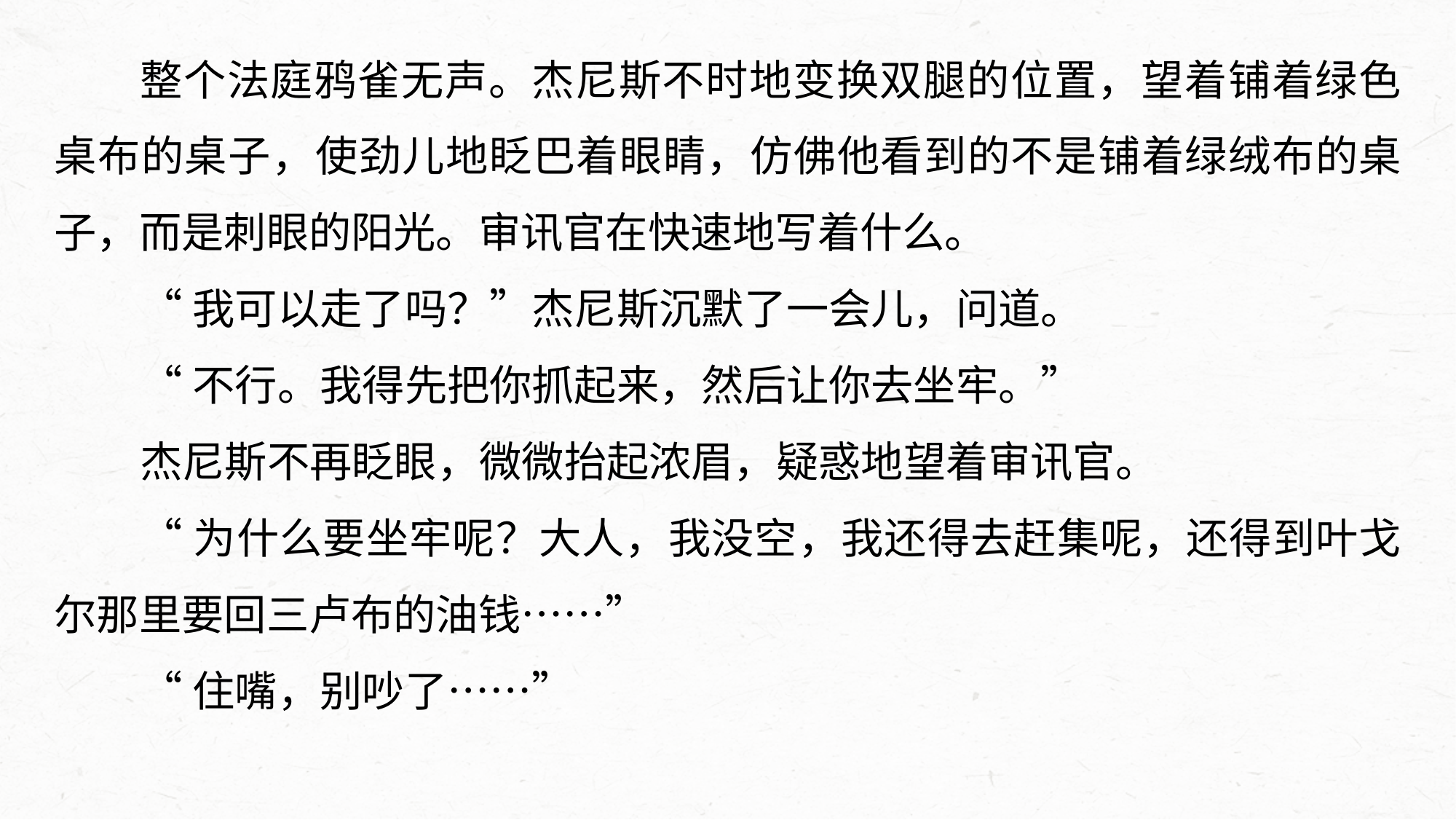

整个法庭鸦雀无声。杰尼斯不时地变换双腿的位置，望着铺着绿色桌布的桌子，使劲儿地眨巴着眼睛，仿佛他看到的不是铺着绿绒布的桌子，而是刺眼的阳光。审讯官在快速地写着什么。
“我可以走了吗？”杰尼斯沉默了一会儿，问道。
“不行。我得先把你抓起来，然后让你去坐牢。”
杰尼斯不再眨眼，微微抬起浓眉，疑惑地望着审讯官。
“为什么要坐牢呢？大人，我没空，我还得去赶集呢，还得到叶戈尔那里要回三卢布的油钱……”
“住嘴，别吵了……”